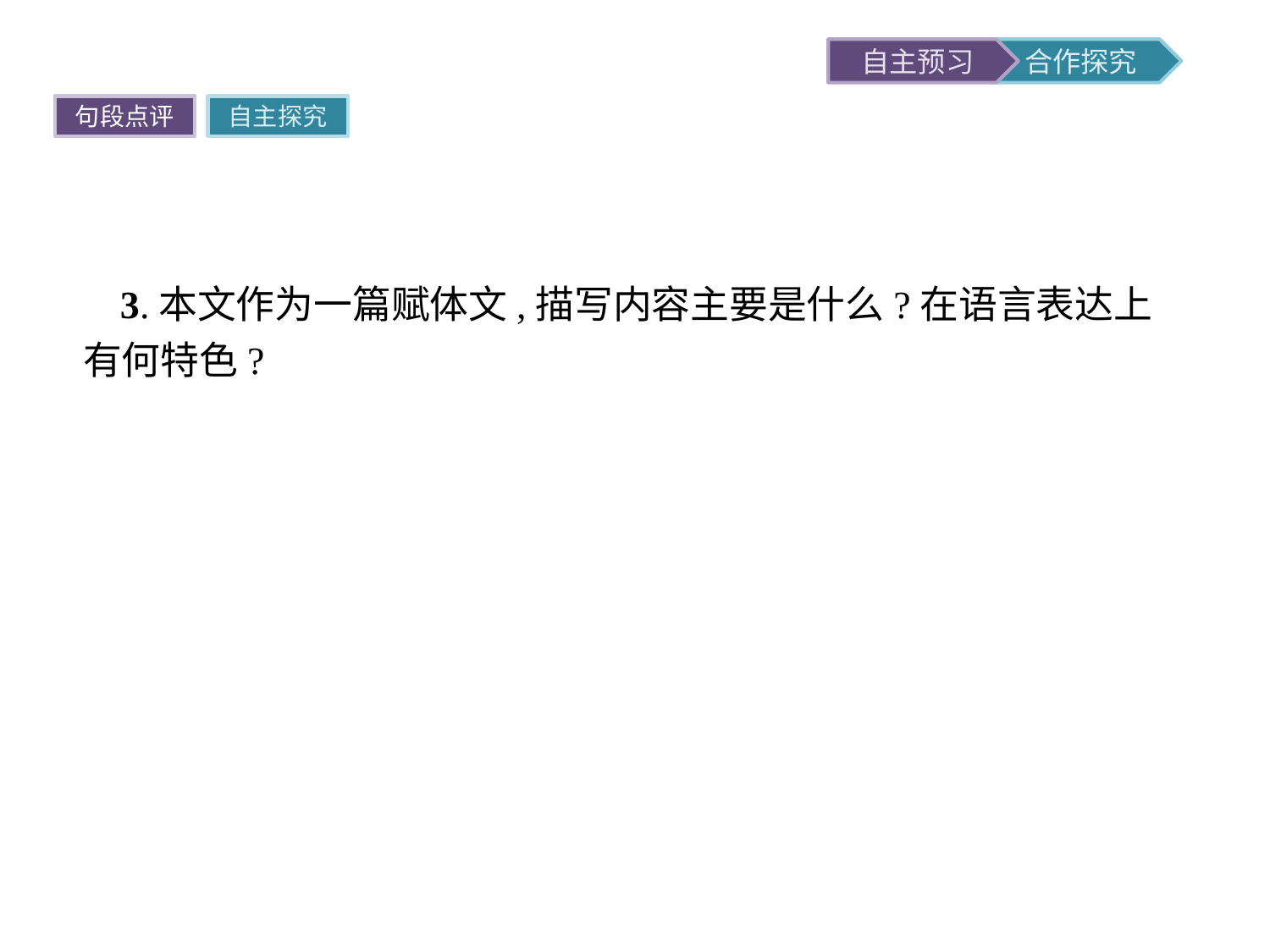

句段点评
自主探究
3.本文作为一篇赋体文,描写内容主要是什么?在语言表达上有何特色?
提示这篇赋,着笔的重点是山,描写的是以山、水、木、石为主体内容的冬景,月和水为山的陪衬,全篇以写景叙事为主。本篇写景几乎全用白描,语言清新自然,无华但传神,简洁而意足,给人以清朗透辟之感。全文散文气息浓郁,在写景的同时自然抒情,一切景语皆情语,水乳交融。但音律依然有韵文的铿锵,具有骈俪的特色,当属典型的“以文为赋”的体裁形式。